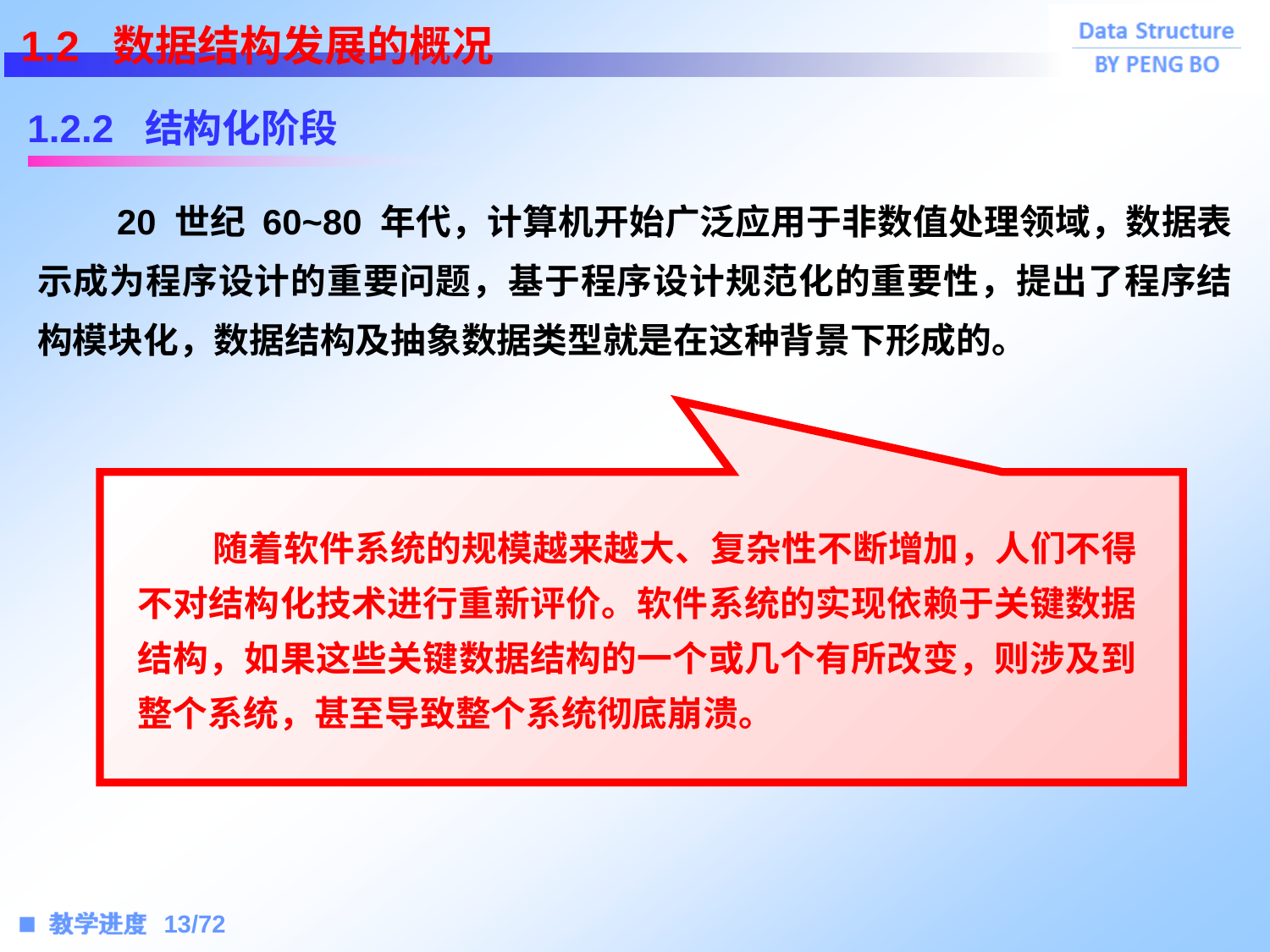

1.2  数据结构发展的概况

1.2.2  结构化阶段

        20 世纪 60~80 年代，计算机开始广泛应用于非数值处理领域，数据表示成为程序设计的重要问题，基于程序设计规范化的重要性，提出了程序结构模块化，数据结构及抽象数据类型就是在这种背景下形成的。

        随着软件系统的规模越来越大、复杂性不断增加，人们不得不对结构化技术进行重新评价。软件系统的实现依赖于关键数据结构，如果这些关键数据结构的一个或几个有所改变，则涉及到整个系统，甚至导致整个系统彻底崩溃。